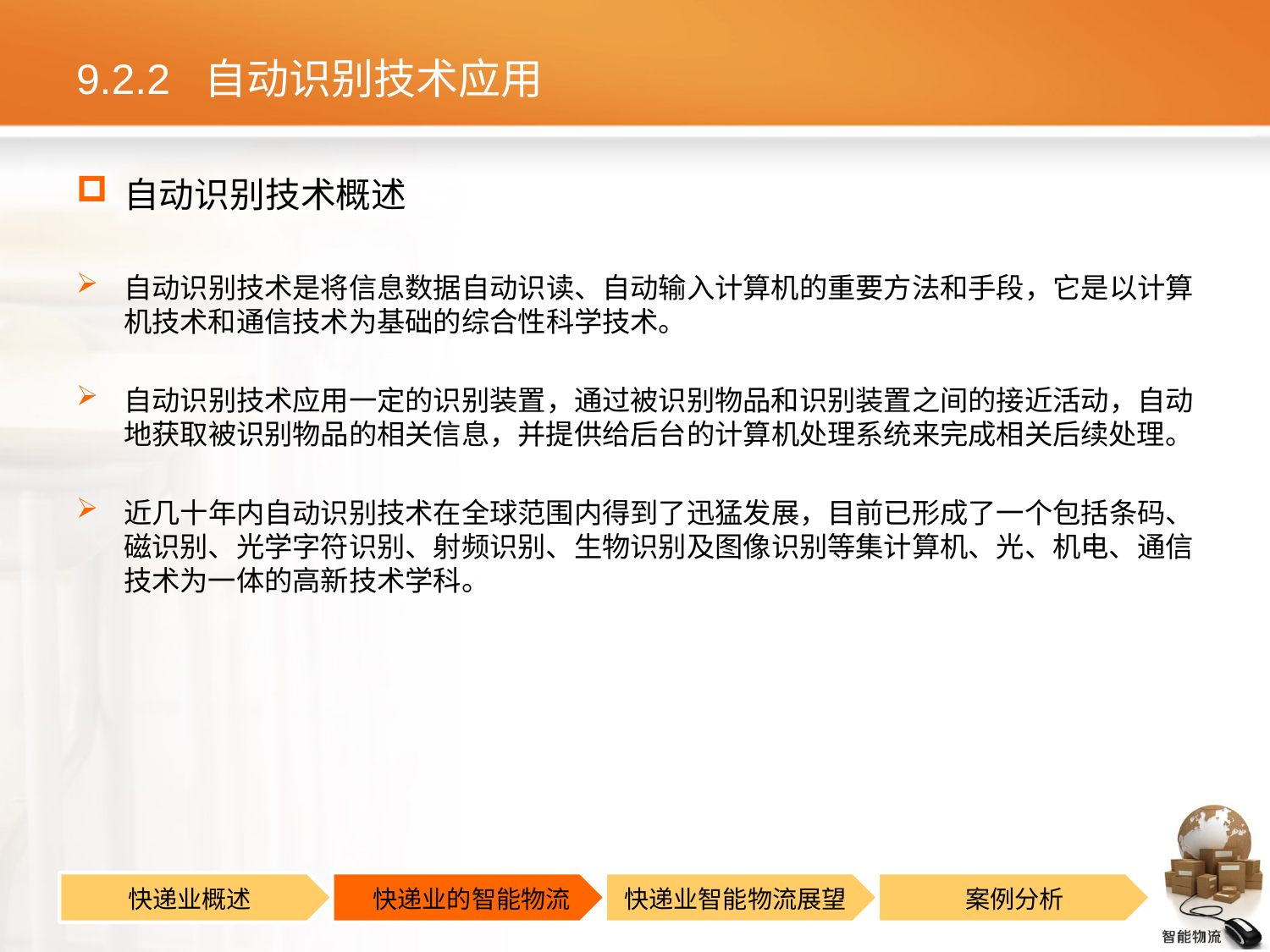

# 9.2.2  自动识别技术应用
自动识别技术概述

自动识别技术是将信息数据自动识读、自动输入计算机的重要方法和手段，它是以计算机技术和通信技术为基础的综合性科学技术。

自动识别技术应用一定的识别装置，通过被识别物品和识别装置之间的接近活动，自动地获取被识别物品的相关信息，并提供给后台的计算机处理系统来完成相关后续处理。

近几十年内自动识别技术在全球范围内得到了迅猛发展，目前已形成了一个包括条码、磁识别、光学字符识别、射频识别、生物识别及图像识别等集计算机、光、机电、通信技术为一体的高新技术学科。